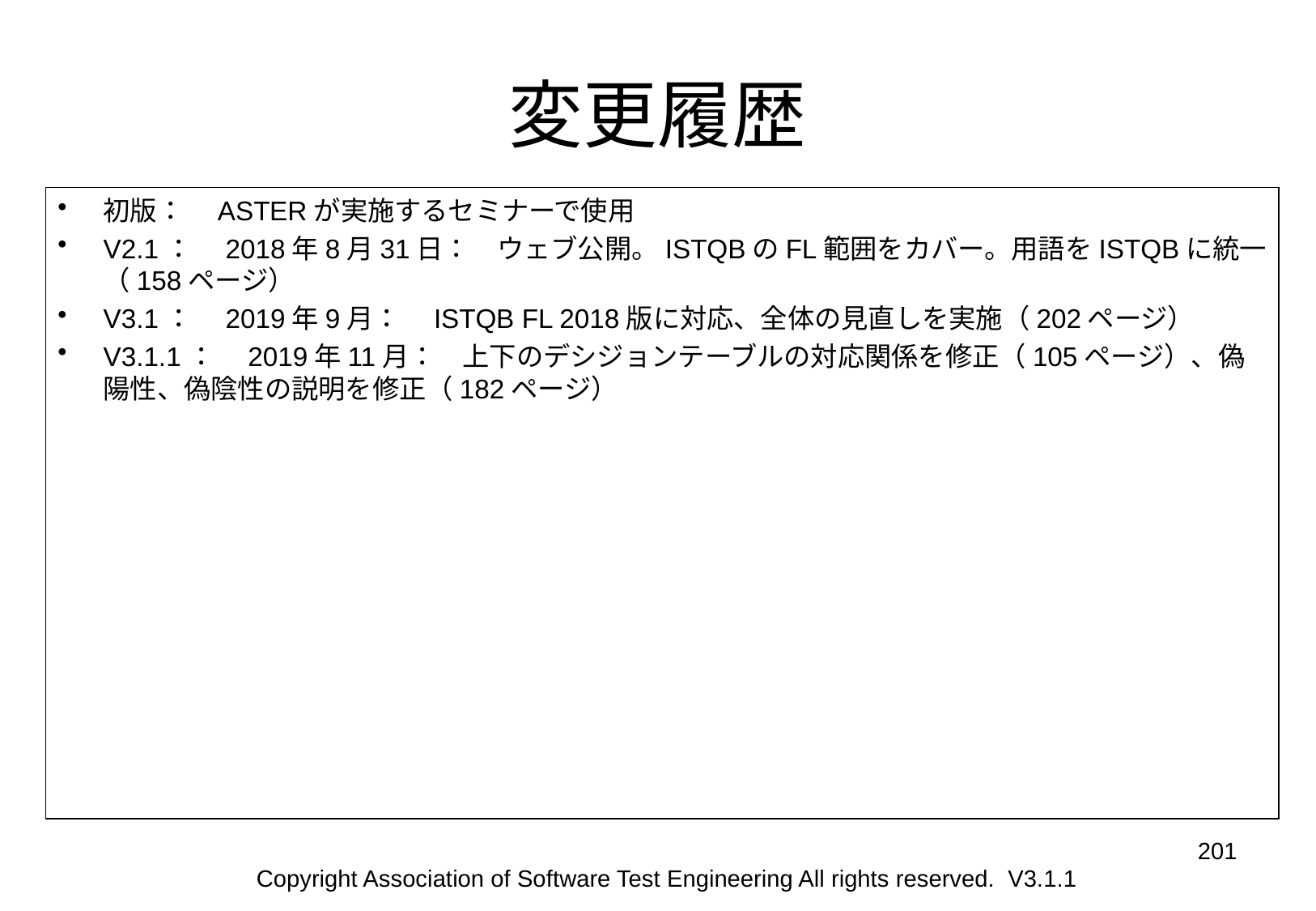

# 変更履歴
初版：　ASTERが実施するセミナーで使用
V2.1：　2018年8月31日：　ウェブ公開。ISTQBのFL範囲をカバー。用語をISTQBに統一（158ページ）
V3.1：　2019年9月：　ISTQB FL 2018版に対応、全体の見直しを実施（202ページ）
V3.1.1：　2019年11月：　上下のデシジョンテーブルの対応関係を修正（105ページ）、偽陽性、偽陰性の説明を修正（182ページ）
201
Copyright Association of Software Test Engineering All rights reserved.  V3.1.1